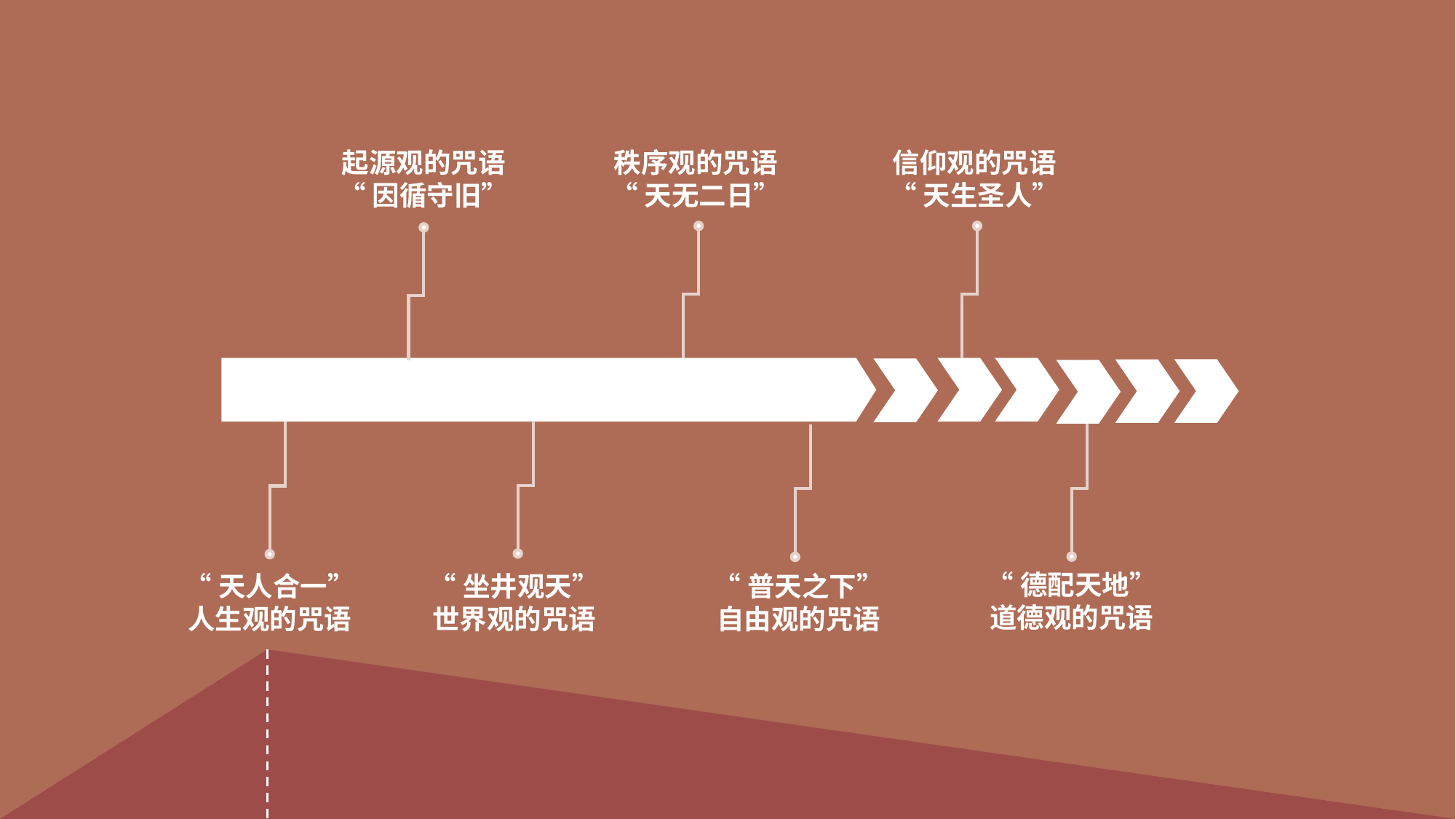

秩序观的咒语
“天无二日”
信仰观的咒语
“天生圣人”
起源观的咒语
“因循守旧”

“德配天地”
道德观的咒语
“天人合一”
人生观的咒语
“坐井观天”
世界观的咒语
“普天之下”
自由观的咒语